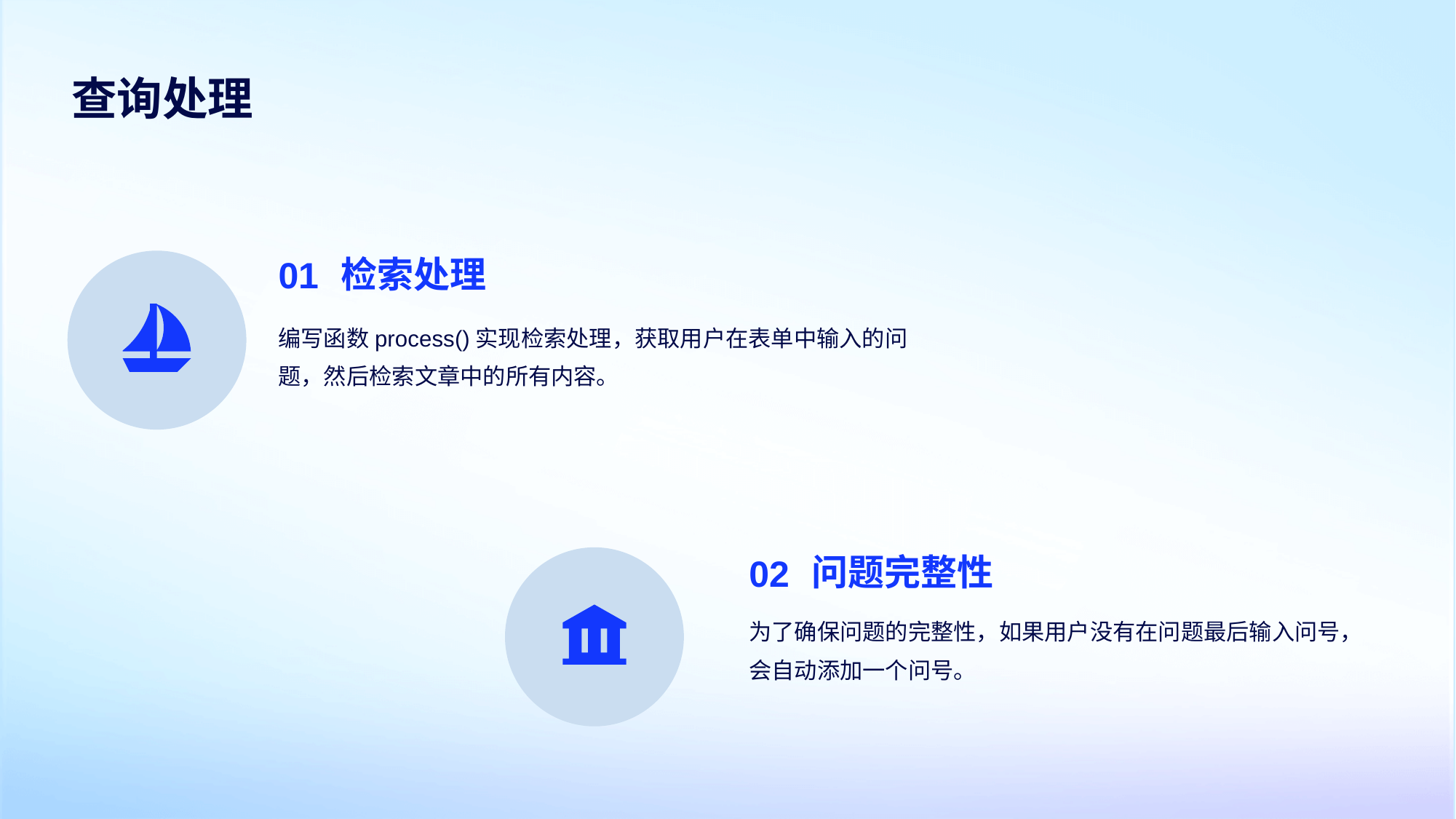

查询处理
01
检索处理

编写函数process()实现检索处理，获取用户在表单中输入的问题，然后检索文章中的所有内容。
02
问题完整性

为了确保问题的完整性，如果用户没有在问题最后输入问号，会自动添加一个问号。